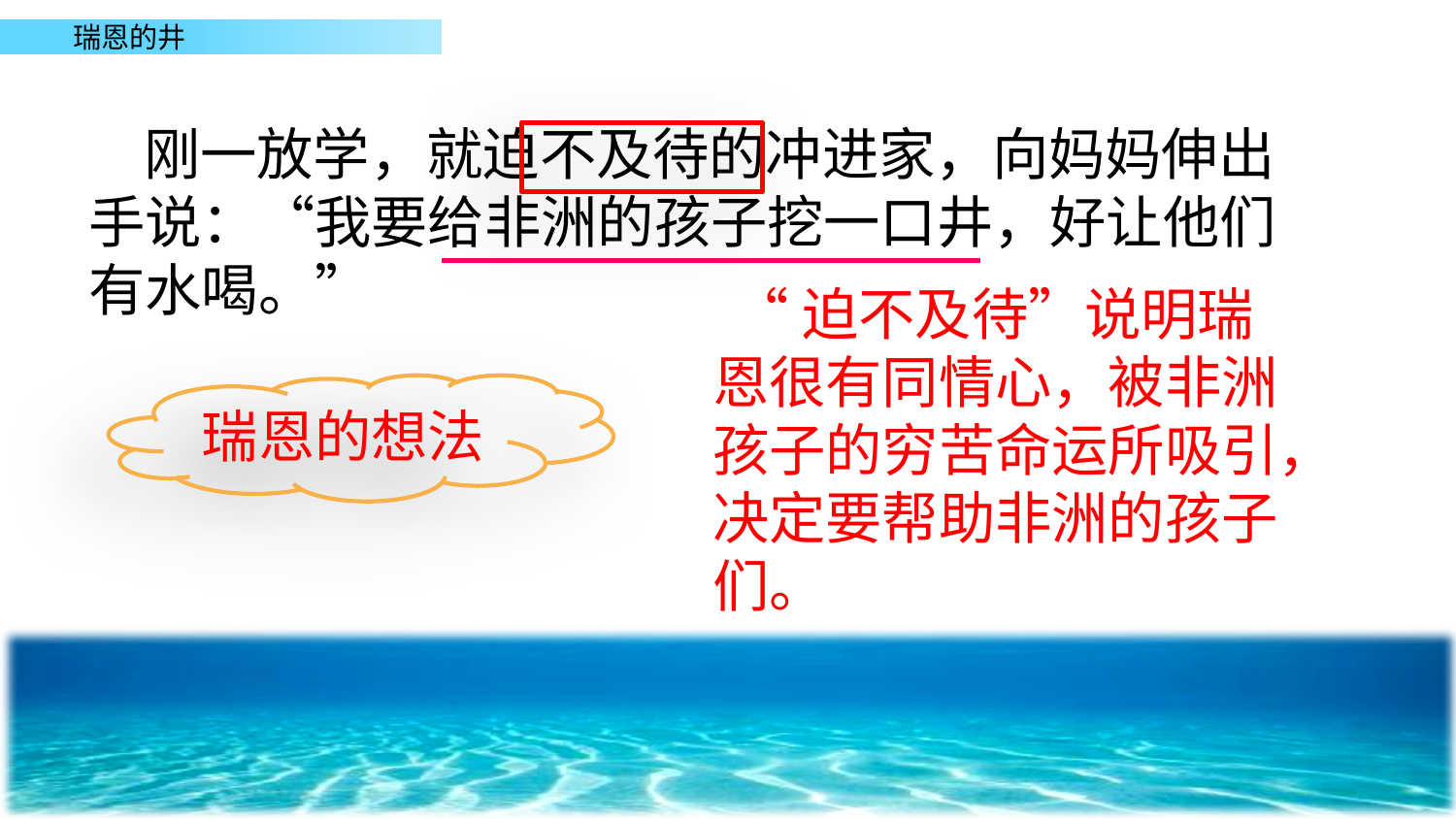

刚一放学，就迫不及待的冲进家，向妈妈伸出手说：“我要给非洲的孩子挖一口井，好让他们有水喝。”

           “迫不及待”说明瑞恩很有同情心，被非洲孩子的穷苦命运所吸引，决定要帮助非洲的孩子们。
瑞恩的想法